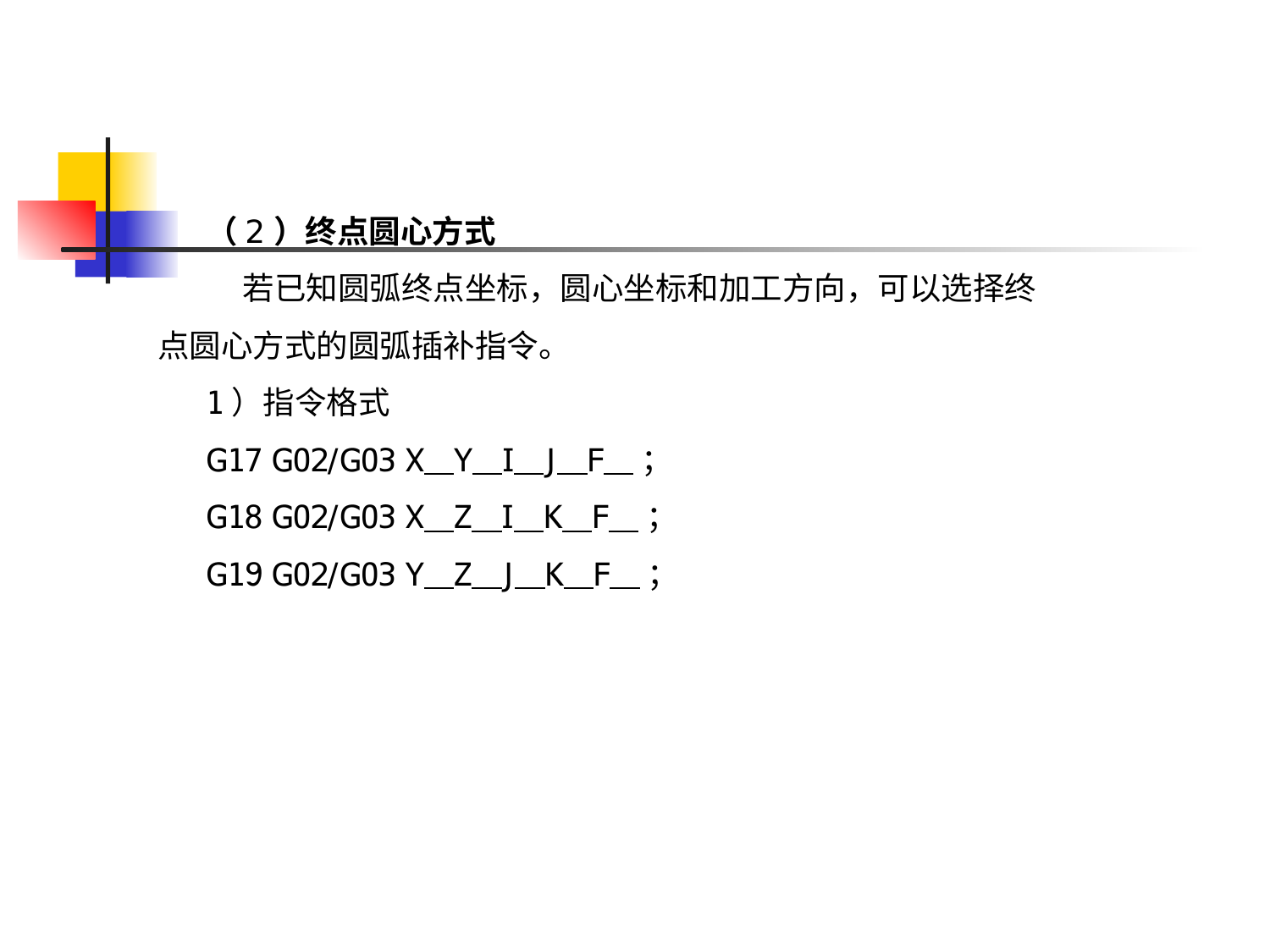

（2）终点圆心方式
    若已知圆弧终点坐标，圆心坐标和加工方向，可以选择终点圆心方式的圆弧插补指令。
1）指令格式
G17 G02/G03 X   Y   I   J   F   ；
G18 G02/G03 X   Z   I   K   F   ；
G19 G02/G03 Y   Z   J   K   F   ；